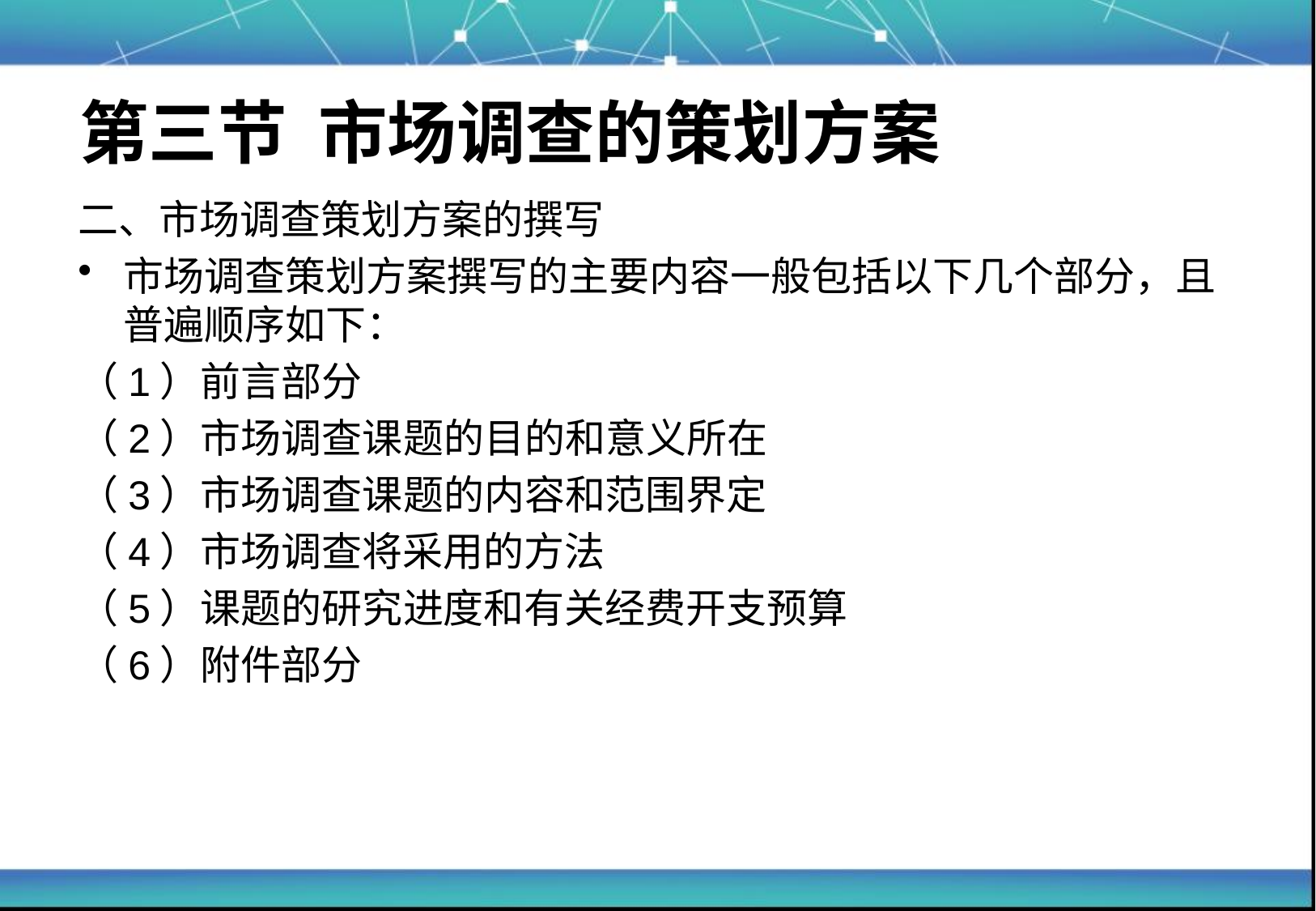

# 第三节  市场调查的策划方案
二、市场调查策划方案的撰写
市场调查策划方案撰写的主要内容一般包括以下几个部分，且普遍顺序如下：
（1）前言部分
（2）市场调查课题的目的和意义所在
（3）市场调查课题的内容和范围界定
（4）市场调查将采用的方法
（5）课题的研究进度和有关经费开支预算
（6）附件部分